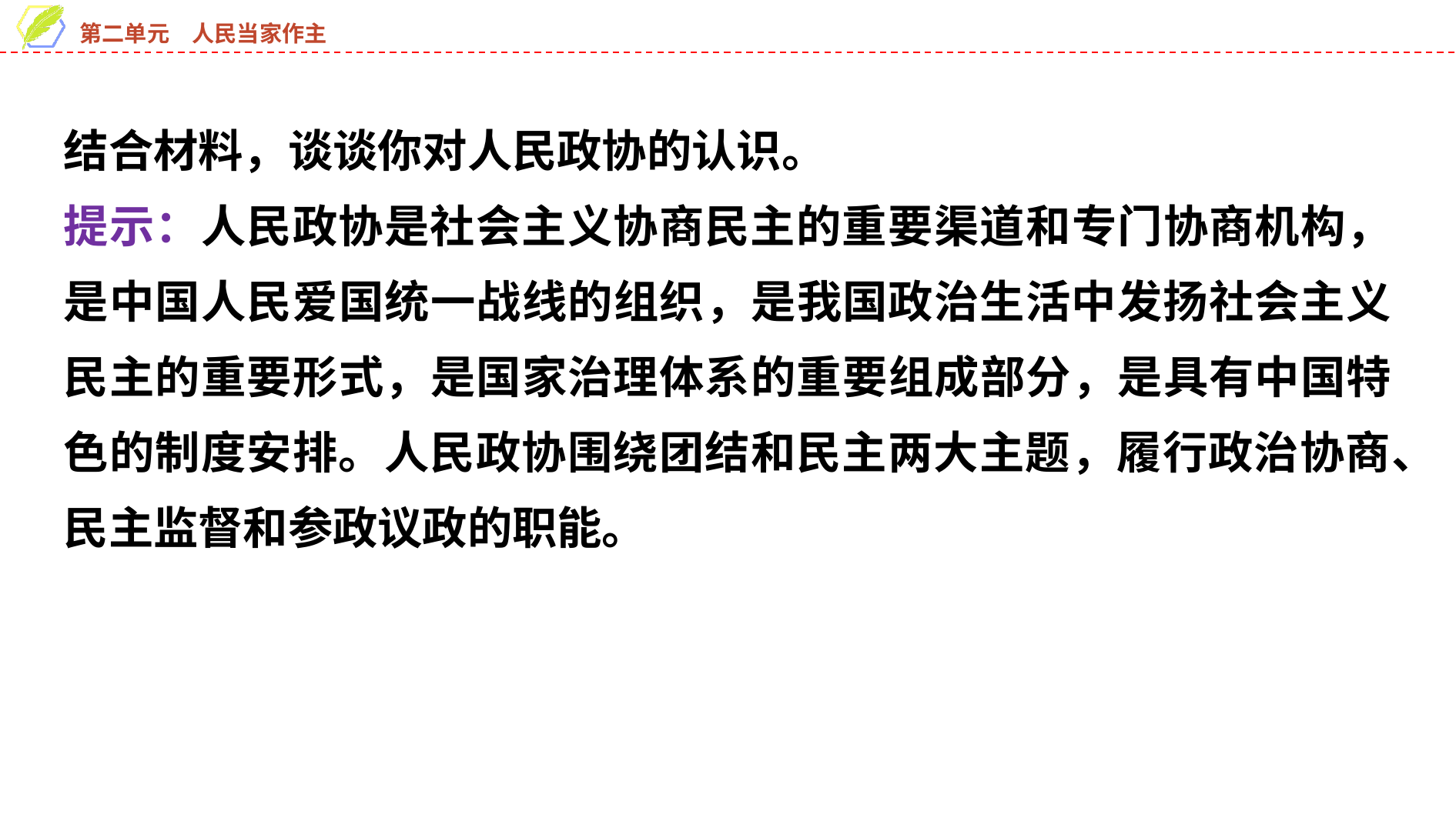

结合材料，谈谈你对人民政协的认识。
提示：人民政协是社会主义协商民主的重要渠道和专门协商机构，是中国人民爱国统一战线的组织，是我国政治生活中发扬社会主义民主的重要形式，是国家治理体系的重要组成部分，是具有中国特色的制度安排。人民政协围绕团结和民主两大主题，履行政治协商、民主监督和参政议政的职能。